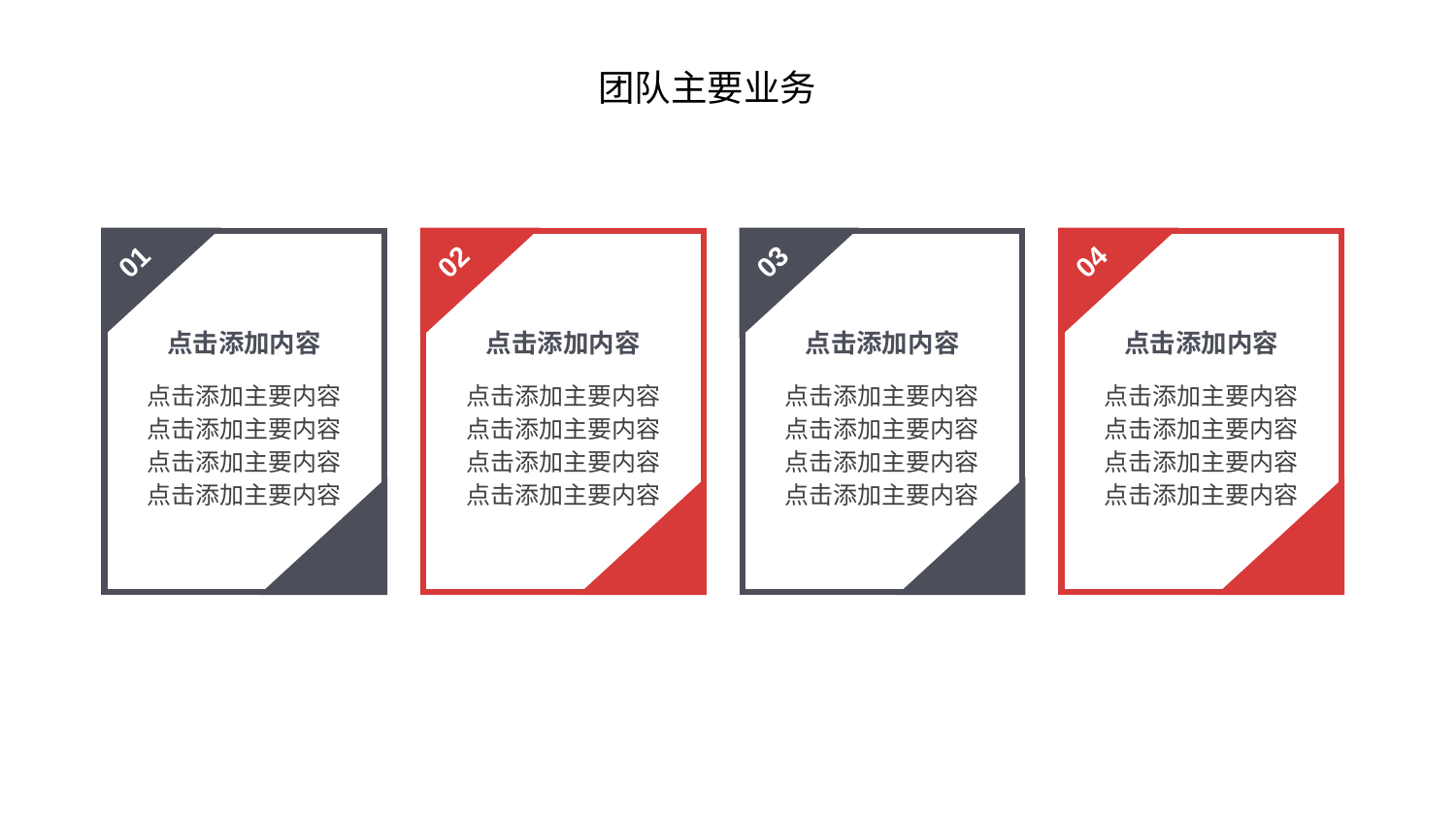

01
点击添加内容

点击添加主要内容
点击添加主要内容
点击添加主要内容
点击添加主要内容

02
点击添加内容

点击添加主要内容
点击添加主要内容
点击添加主要内容
点击添加主要内容

03
点击添加内容

点击添加主要内容
点击添加主要内容
点击添加主要内容
点击添加主要内容

04
点击添加内容

点击添加主要内容
点击添加主要内容
点击添加主要内容
点击添加主要内容